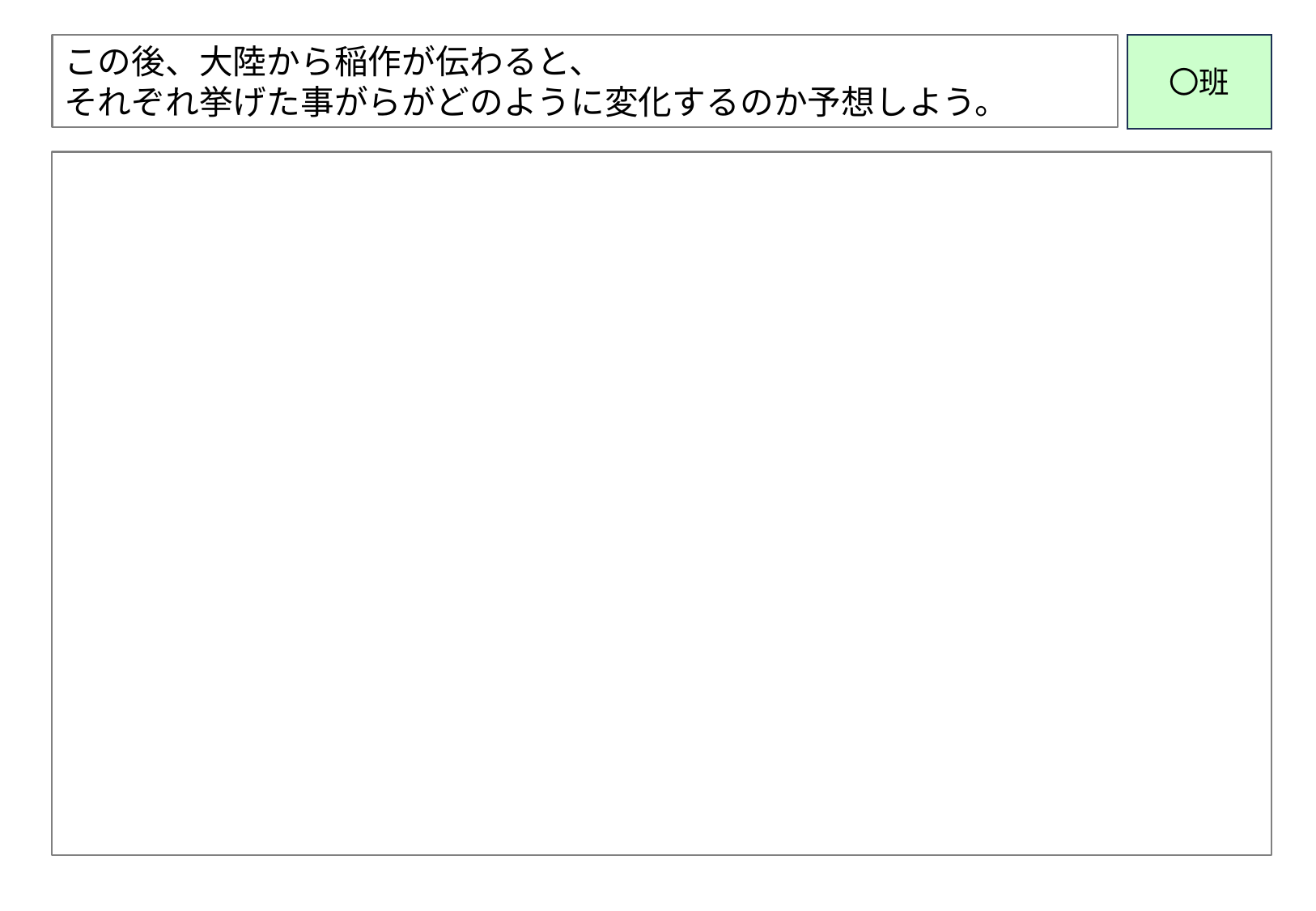

この後、大陸から稲作が伝わると、
それぞれ挙げた事がらがどのように変化するのか予想しよう。
〇班